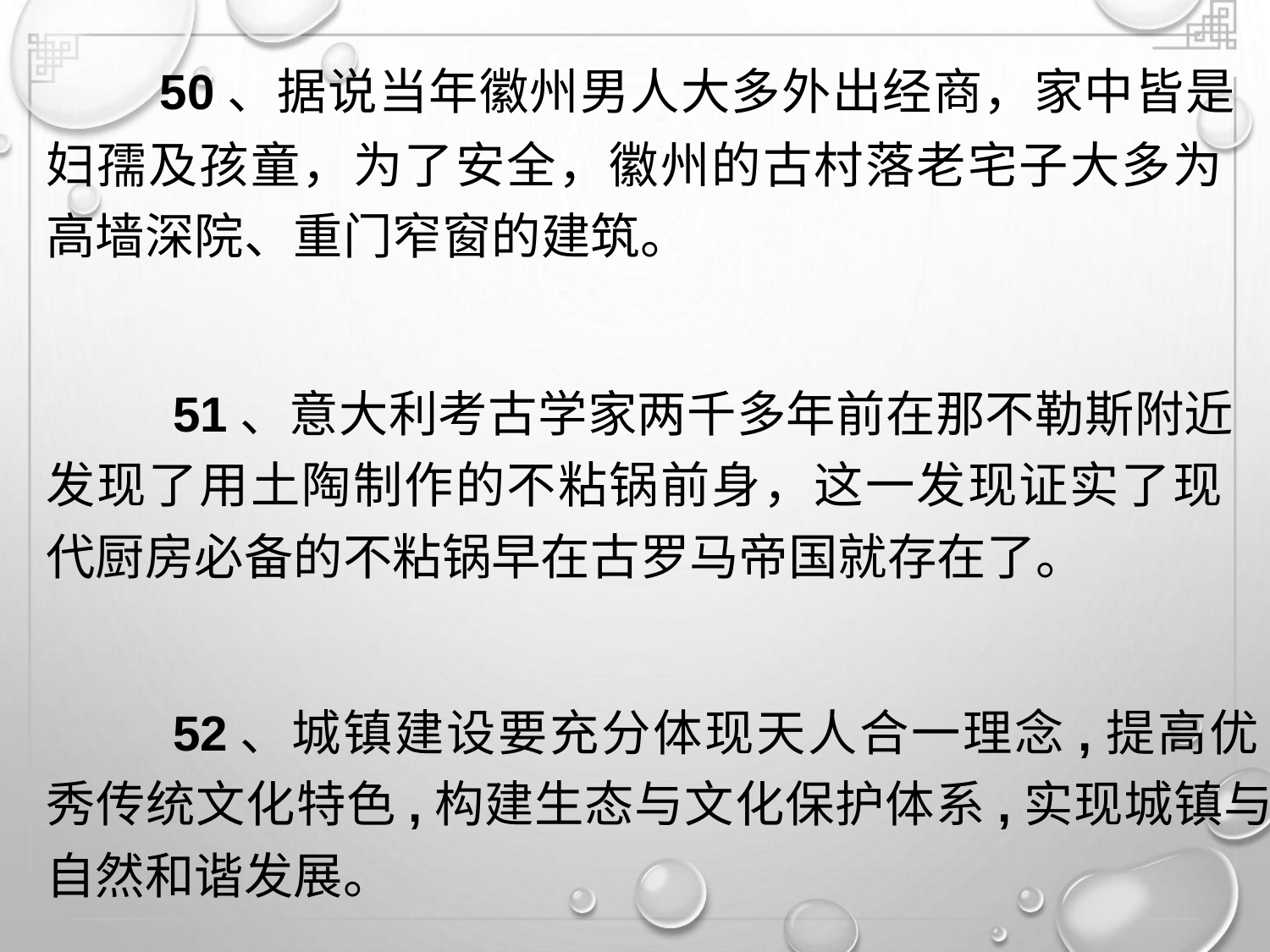

50、据说当年徽州男人大多外出经商，家中皆是
妇孺及孩童，为了安全，徽州的古村落老宅子大多为
高墙深院、重门窄窗的建筑。
51、意大利考古学家两千多年前在那不勒斯附近
发现了用土陶制作的不粘锅前身，这一发现证实了现
代厨房必备的不粘锅早在古罗马帝国就存在了。
52、城镇建设要充分体现天人合一理念,提高优
秀传统文化特色,构建生态与文化保护体系,实现城镇与
自然和谐发展。